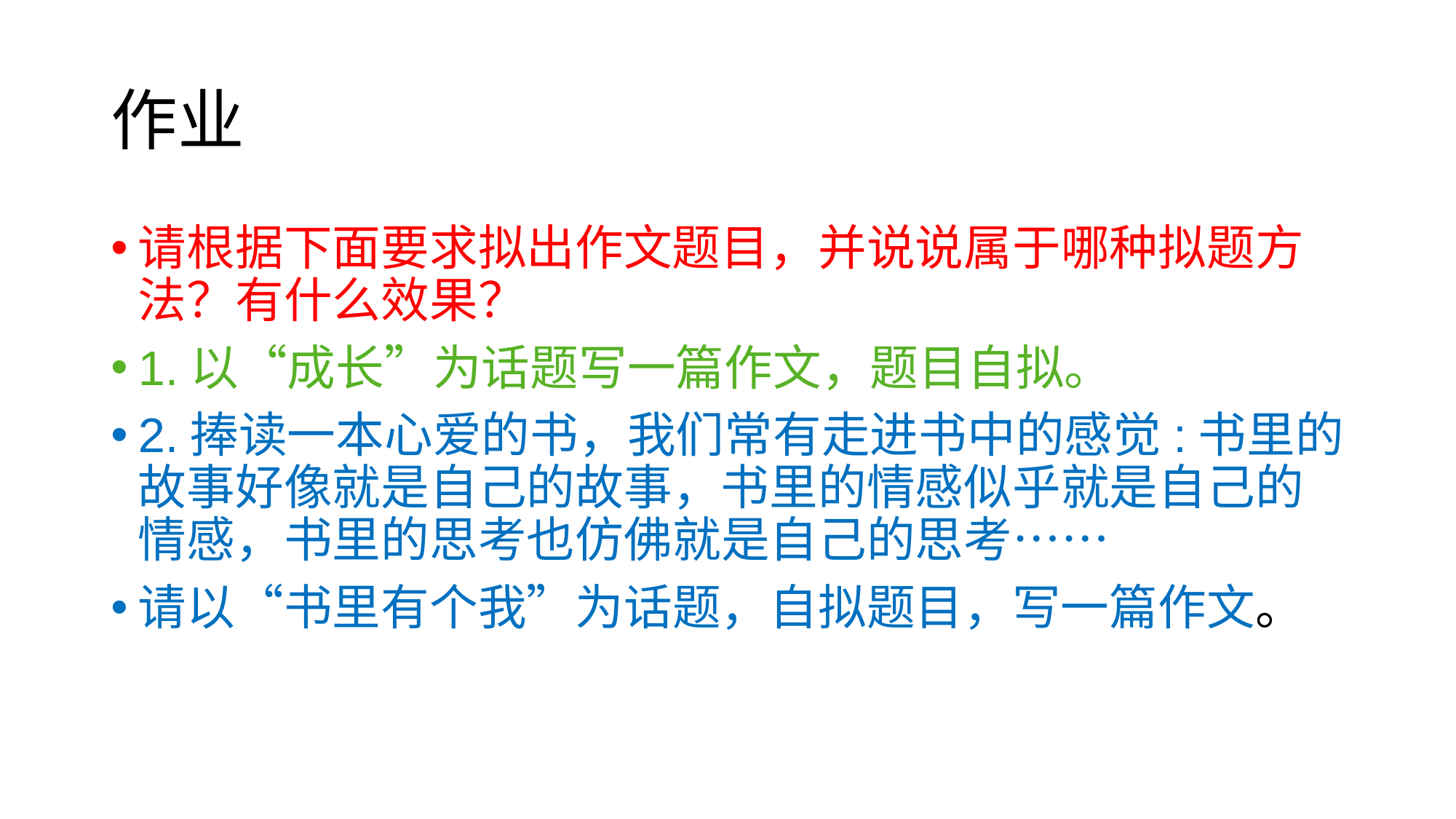

# 作业
请根据下面要求拟出作文题目，并说说属于哪种拟题方法？有什么效果？
1.以“成长”为话题写一篇作文，题目自拟。
2.捧读一本心爱的书，我们常有走进书中的感觉:书里的故事好像就是自己的故事，书里的情感似乎就是自己的情感，书里的思考也仿佛就是自己的思考……
请以“书里有个我”为话题，自拟题目，写一篇作文。